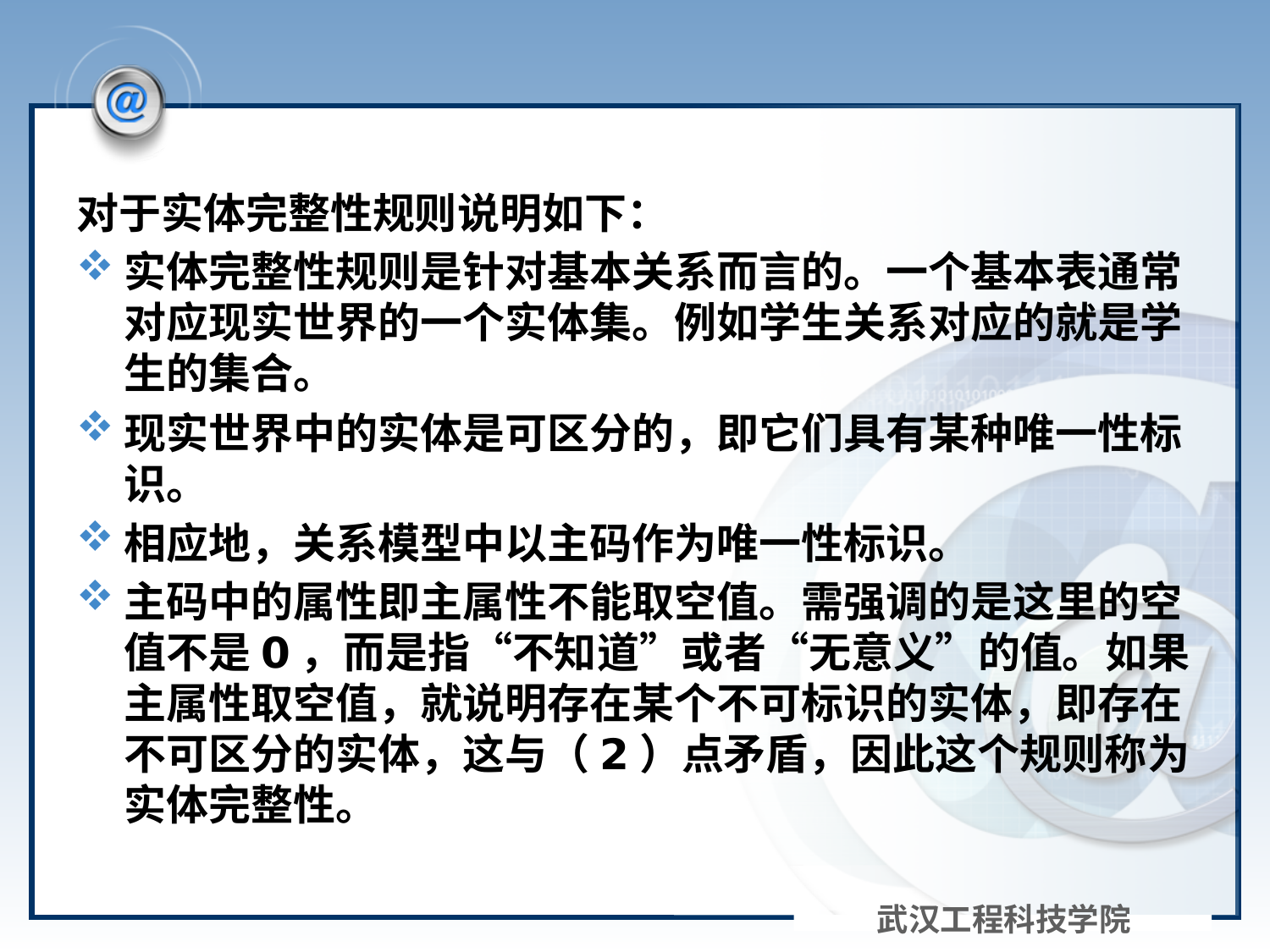

#
对于实体完整性规则说明如下：
实体完整性规则是针对基本关系而言的。一个基本表通常对应现实世界的一个实体集。例如学生关系对应的就是学生的集合。
现实世界中的实体是可区分的，即它们具有某种唯一性标识。
相应地，关系模型中以主码作为唯一性标识。
主码中的属性即主属性不能取空值。需强调的是这里的空值不是0，而是指“不知道”或者“无意义”的值。如果主属性取空值，就说明存在某个不可标识的实体，即存在不可区分的实体，这与（2）点矛盾，因此这个规则称为实体完整性。

武汉工程科技学院